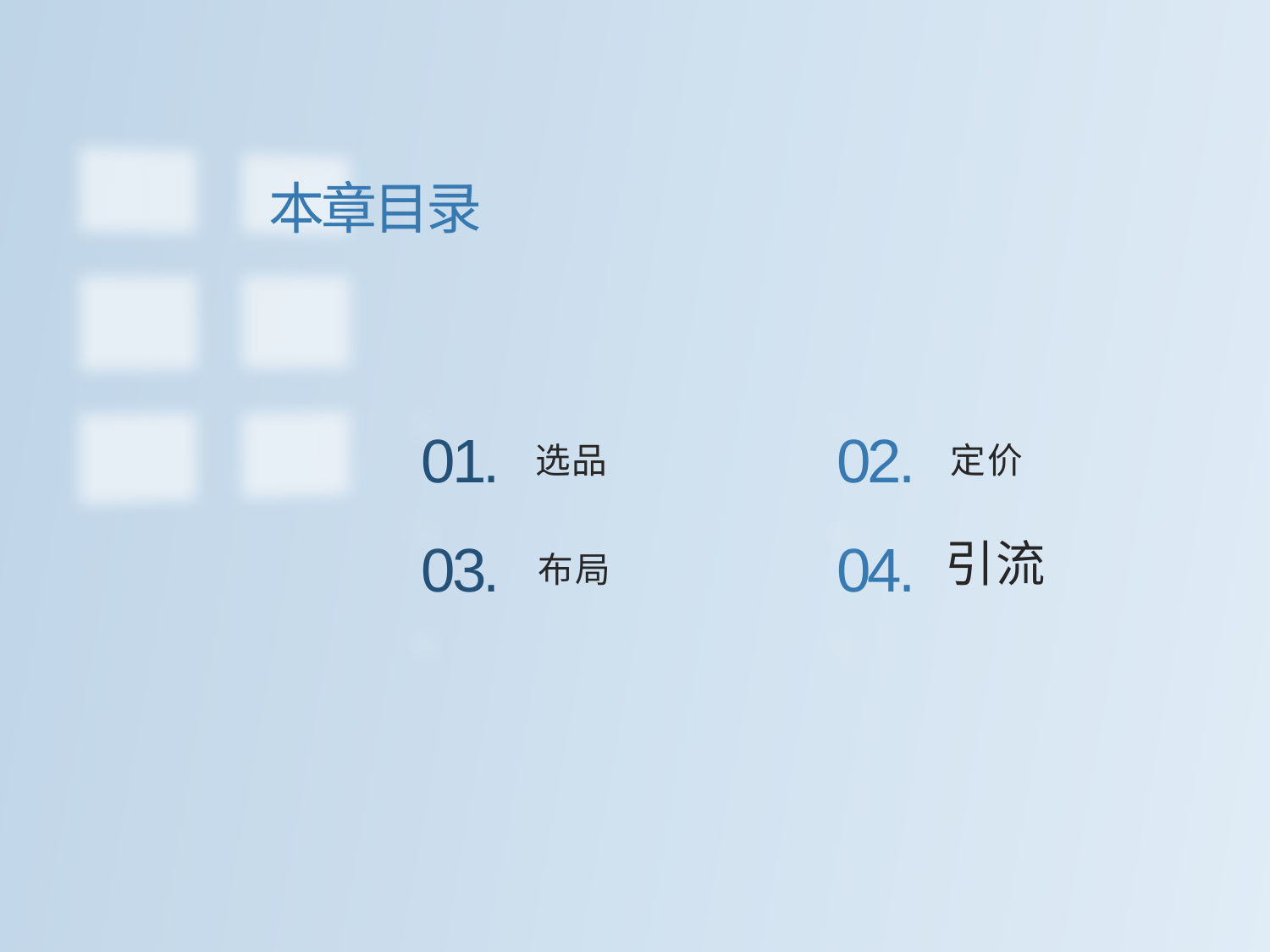

本章目录

01.
02.
选品
定价

引流
03.
04.
布局